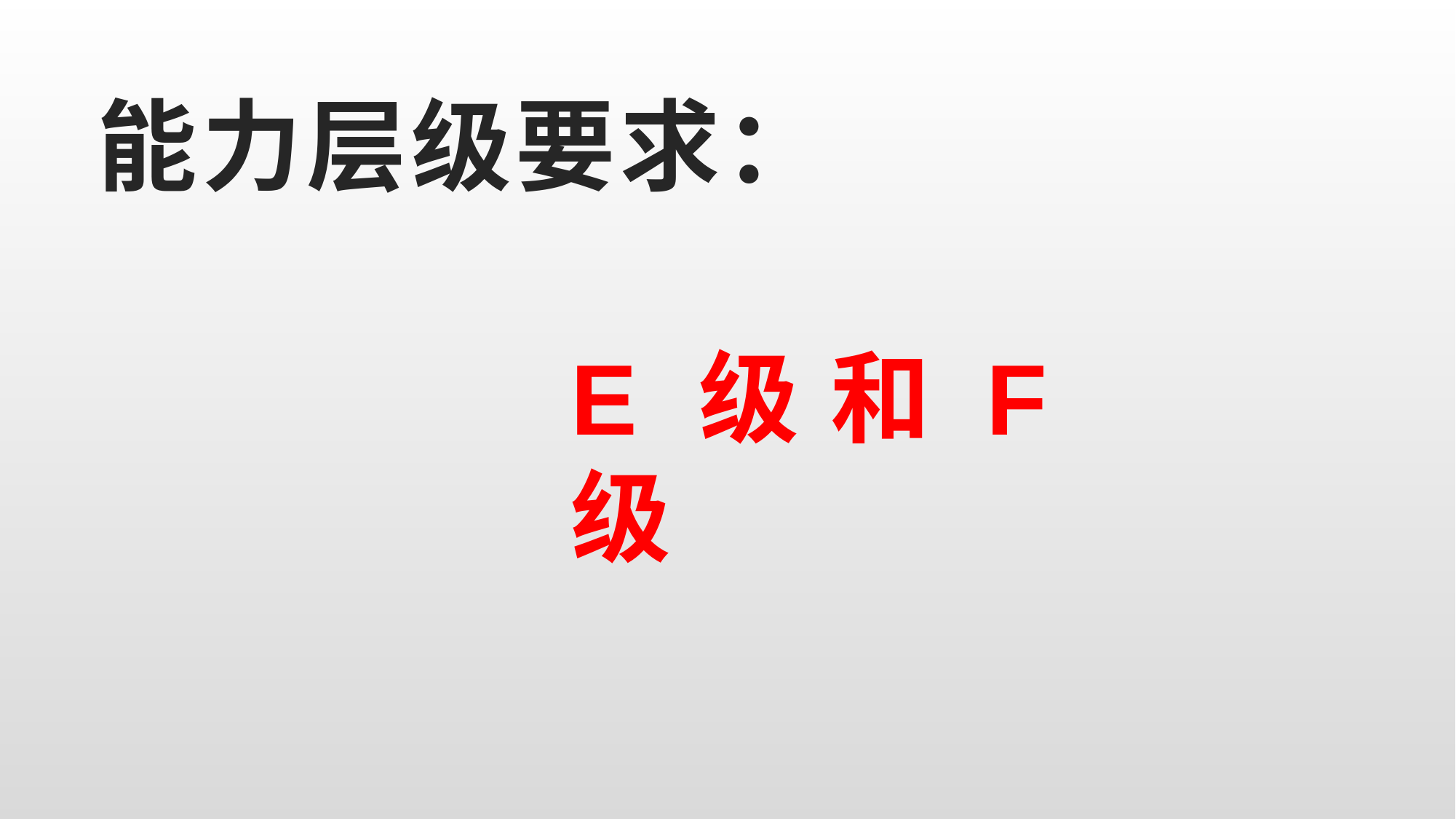

能力层级要求：
# E 级 和 F 级